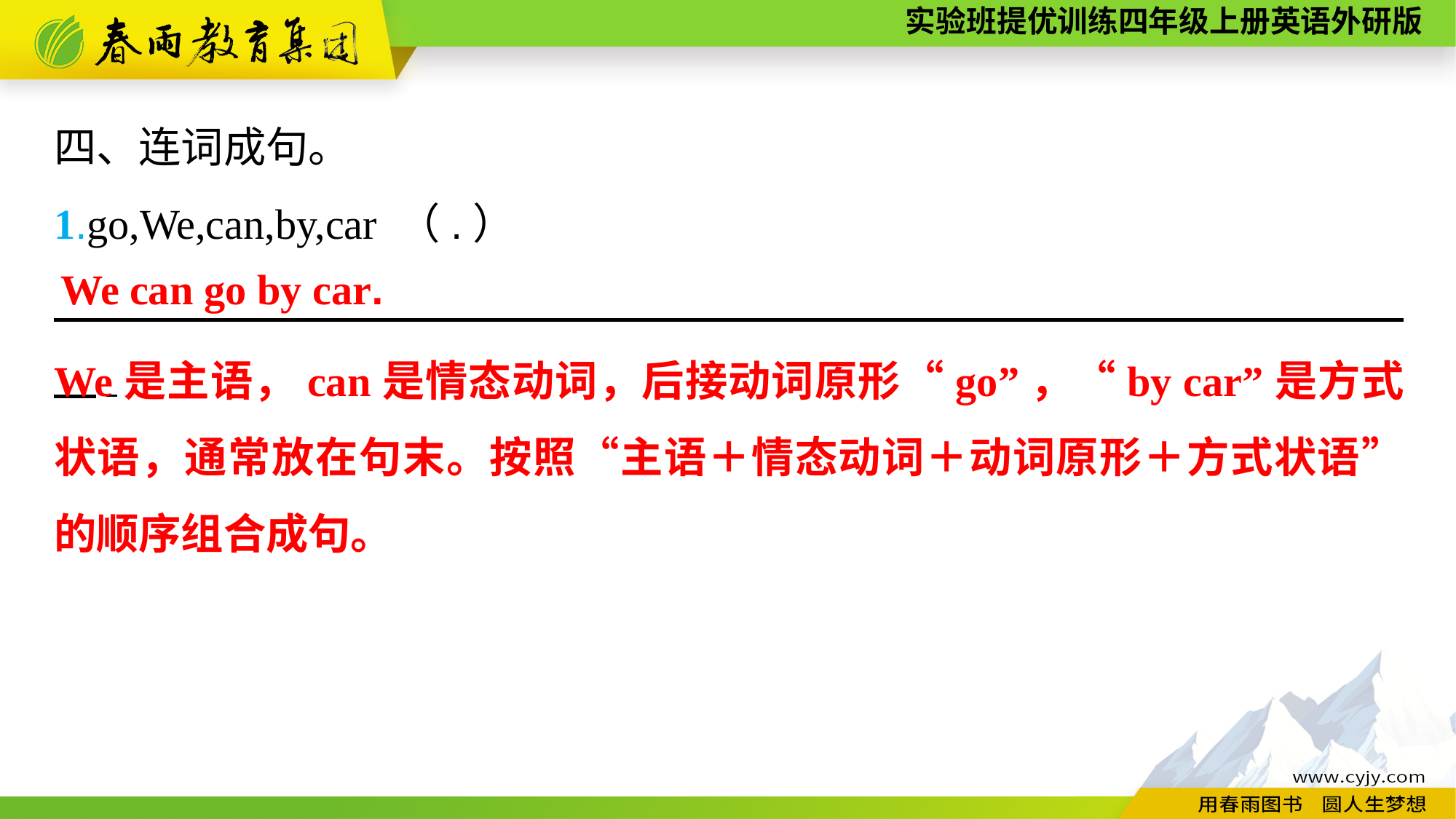

四、连词成句。
1.go,We,can,by,car （.）
　　　　　　  　　　　　　　　　　　　　　　　　　　　　　　　　.

We can go by car.
We是主语，can是情态动词，后接动词原形“go”，“by car”是方式状语，通常放在句末。按照“主语＋情态动词＋动词原形＋方式状语”的顺序组合成句。